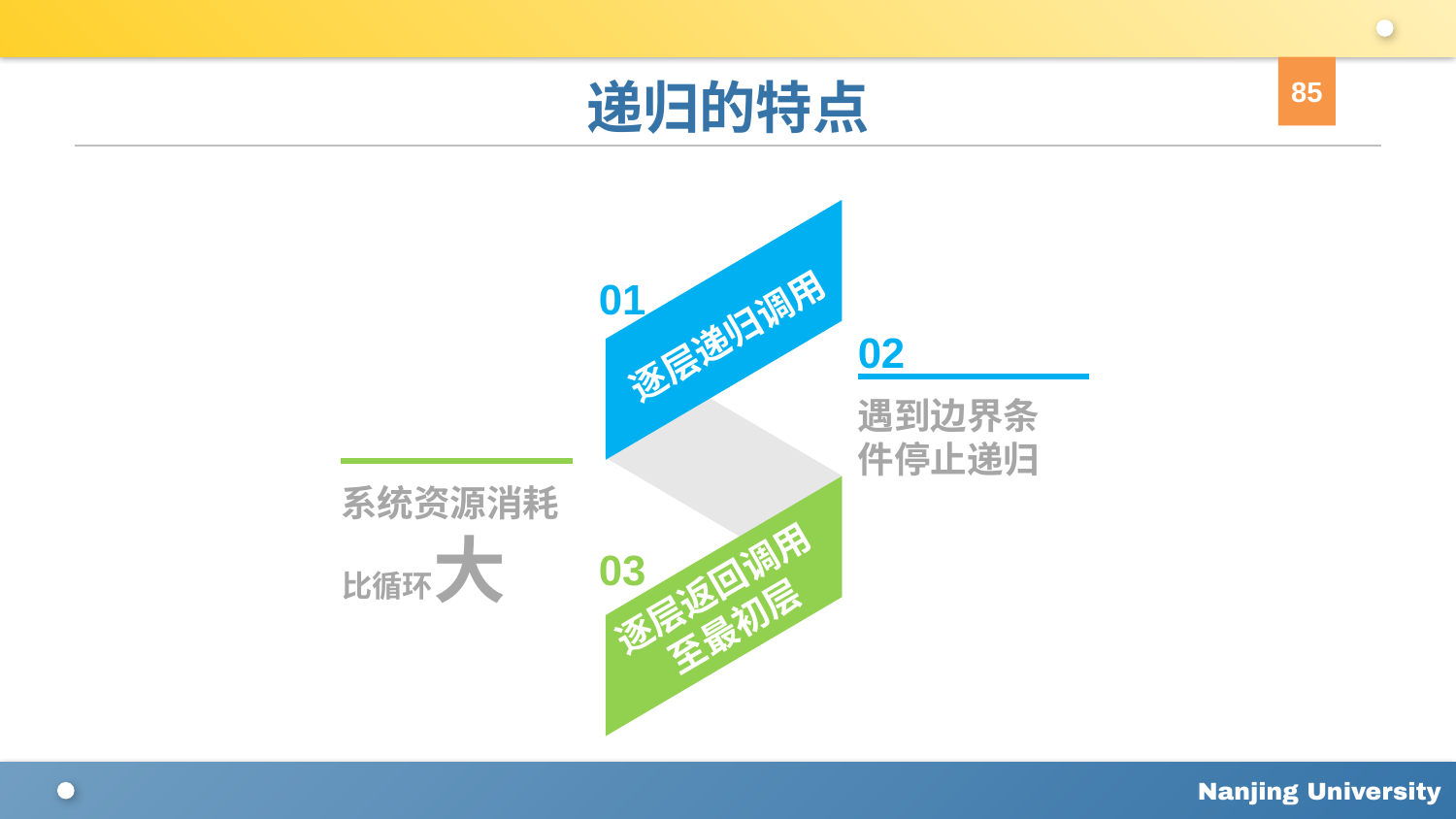

85
# 递归的特点
01
逐层递归调用
02
遇到边界条
件停止递归

系统资源消耗比循环大
03
逐层返回调用至最初层